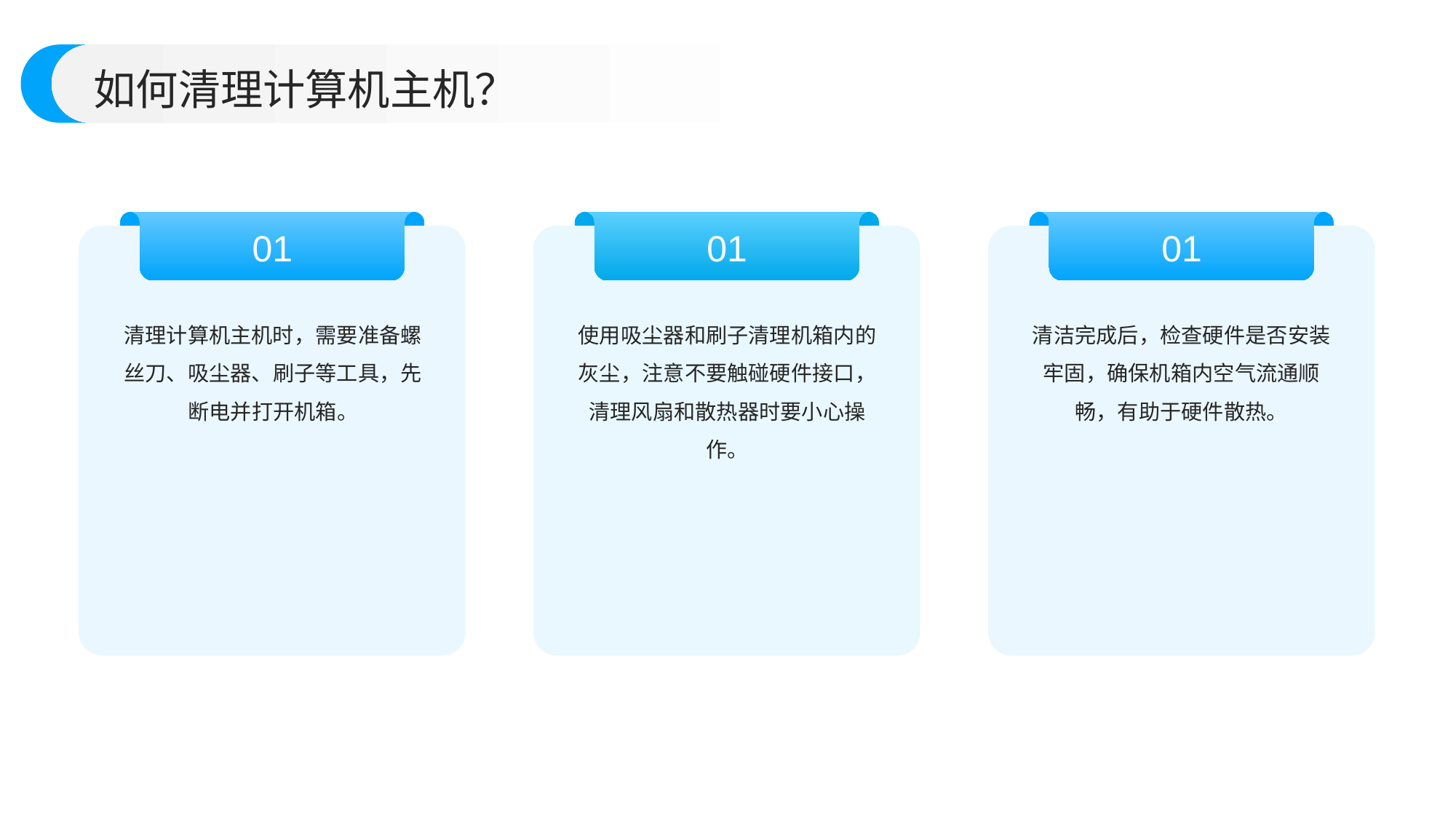

如何清理计算机主机？

01
01
01

清理计算机主机时，需要准备螺丝刀、吸尘器、刷子等工具，先断电并打开机箱。
使用吸尘器和刷子清理机箱内的灰尘，注意不要触碰硬件接口，清理风扇和散热器时要小心操作。
清洁完成后，检查硬件是否安装牢固，确保机箱内空气流通顺畅，有助于硬件散热。